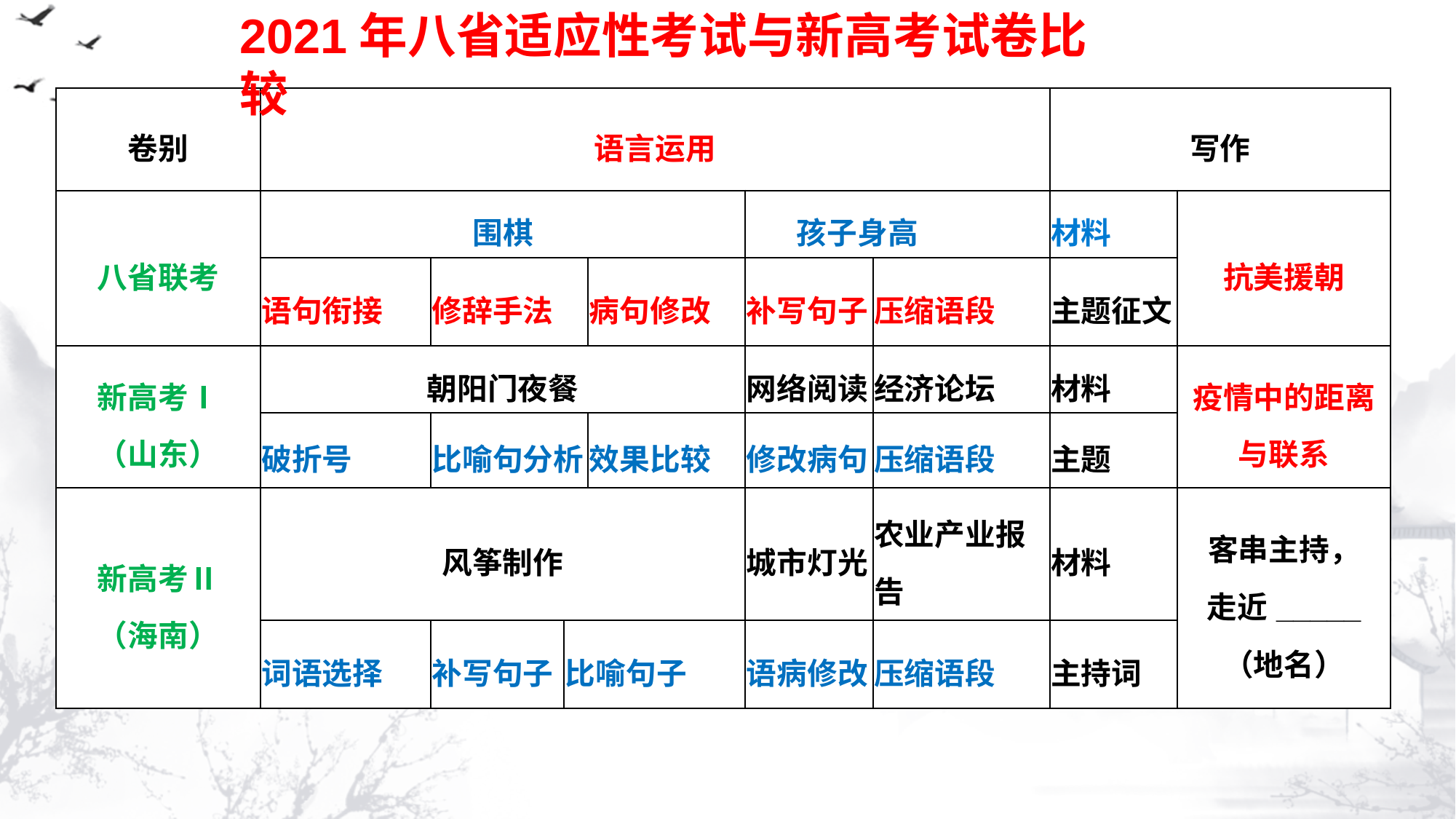

2021年八省适应性考试与新高考试卷比较
| 卷别 | 语言运用 |  |  |  |  |  | 写作 |  |
| --- | --- | --- | --- | --- | --- | --- | --- | --- |
| 八省联考 | 围棋 |  |  |  | 孩子身高 |  | 材料 | 抗美援朝 |
|  | 语句衔接 | 修辞手法 |  | 病句修改 | 补写句子 | 压缩语段 | 主题征文 |  |
| 新高考Ⅰ （山东） | 朝阳门夜餐 |  |  |  | 网络阅读 | 经济论坛 | 材料 | 疫情中的距离与联系 |
|  | 破折号 | 比喻句分析 |  | 效果比较 | 修改病句 | 压缩语段 | 主题 |  |
| 新高考Ⅱ （海南） | 风筝制作 |  |  |  | 城市灯光 | 农业产业报告 | 材料 | 客串主持， 走近\_\_\_\_\_ （地名） |
|  | 词语选择 | 补写句子 | 比喻句子 |  | 语病修改 | 压缩语段 | 主持词 |  |